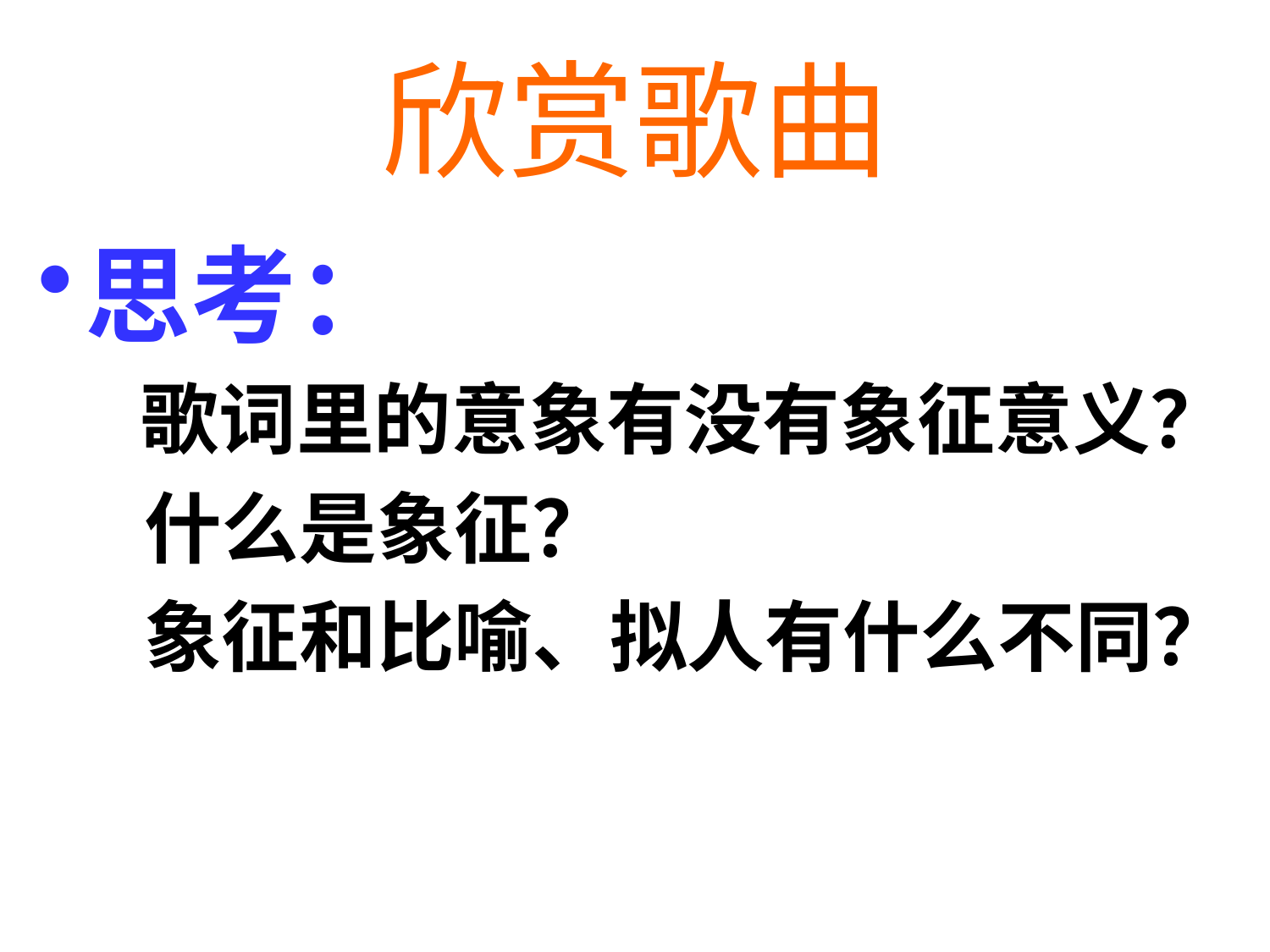

# 欣赏歌曲
思考：
       歌词里的意象有没有象征意义？
     什么是象征？
     象征和比喻、拟人有什么不同？